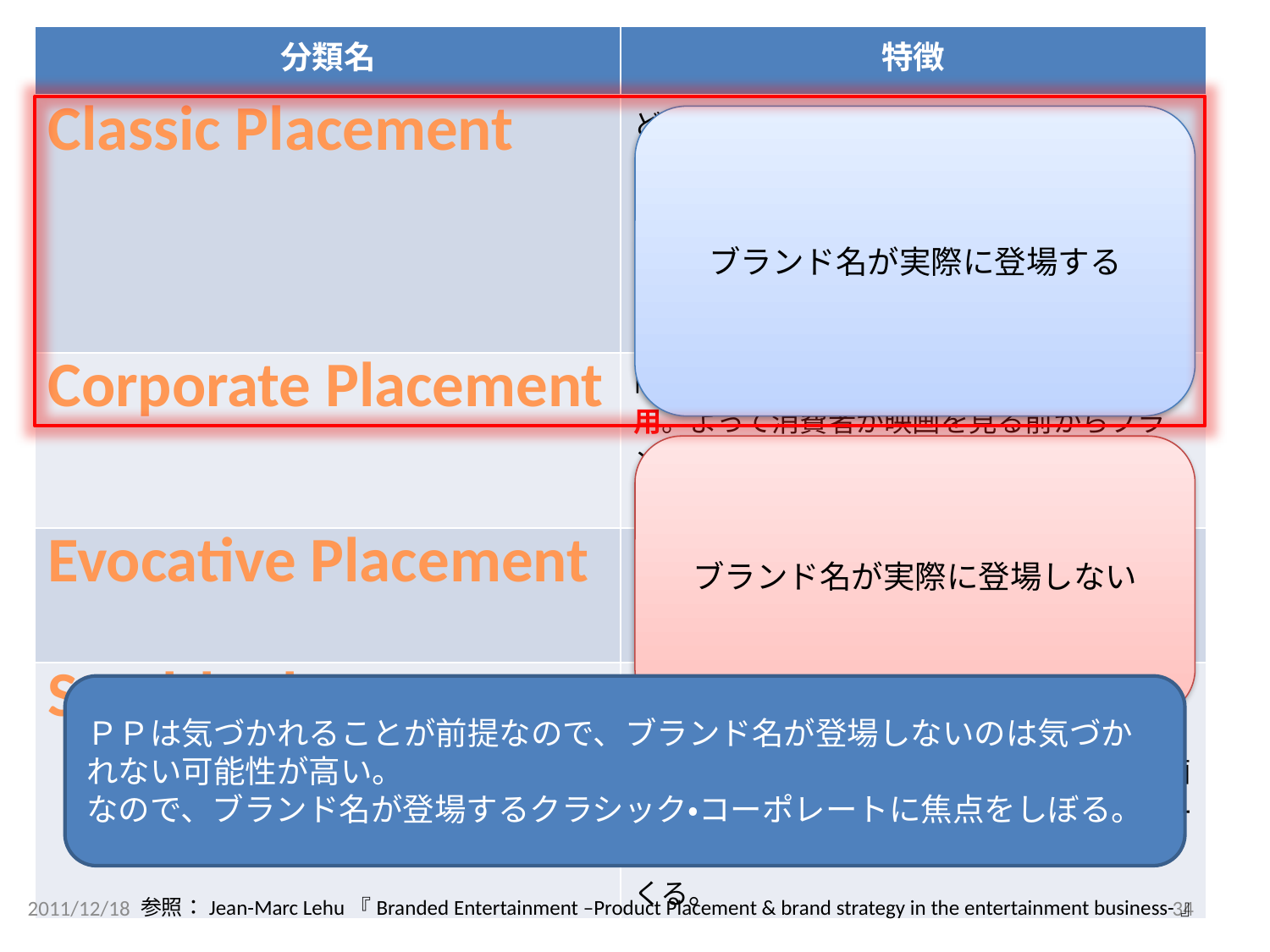

| 分類名 | 特徴 |
| --- | --- |
| Classic Placement | どんなブランド、商品であれ使用可能。カメラ視野に商品やブランドが映し出されるように作られる。シンプルかつ容易に組み込める上、低コスト。ただし、同じ映画中に多く有る場合きづかれないままになることが有りうる。 |
| Corporate Placement | 商品実物は使用せずにブランドの名前を使用。よって消費者が映画を見る前からブランド名を知らないと簡単に気付かないことがあるからリスキー。 |
| Evocative Placement | 直接ブランド名がスクリーンにでるわけではない。そのものが特徴的で印象的なものであれば視聴者の目に焼きつく。 |
| Stealth Placement | 上手く映画に溶け込んでいる。気づかれることはほとんどないが、気づいたときには強烈なインパクトを残す。対策として、映画のオープニングやエンディング（エンドロール）にキャストや協力会社を流す際に出てくる。 |

ブランド名が実際に登場する
ブランド名が実際に登場しない
ＰＰは気づかれることが前提なので、ブランド名が登場しないのは気づかれない可能性が高い。
なので、ブランド名が登場するクラシック・コーポレートに焦点をしぼる。
2011/12/18
34
参照：Jean-Marc Lehu『Branded Entertainment –Product Placement & brand strategy in the entertainment business-』